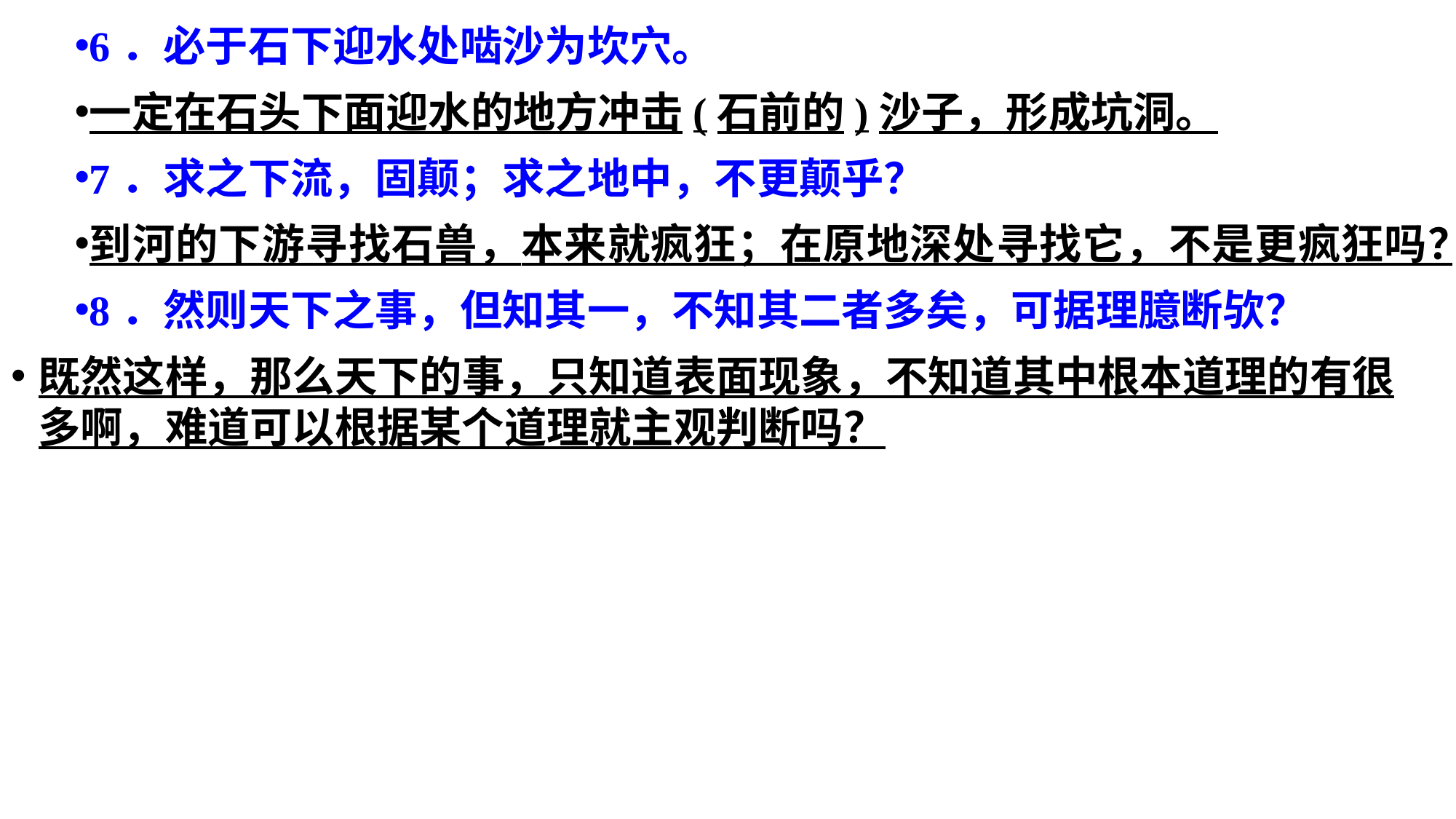

6．必于石下迎水处啮沙为坎穴。
一定在石头下面迎水的地方冲击(石前的)沙子，形成坑洞。
7．求之下流，固颠；求之地中，不更颠乎？
到河的下游寻找石兽，本来就疯狂；在原地深处寻找它，不是更疯狂吗？
8．然则天下之事，但知其一，不知其二者多矣，可据理臆断欤？
既然这样，那么天下的事，只知道表面现象，不知道其中根本道理的有很多啊，难道可以根据某个道理就主观判断吗？